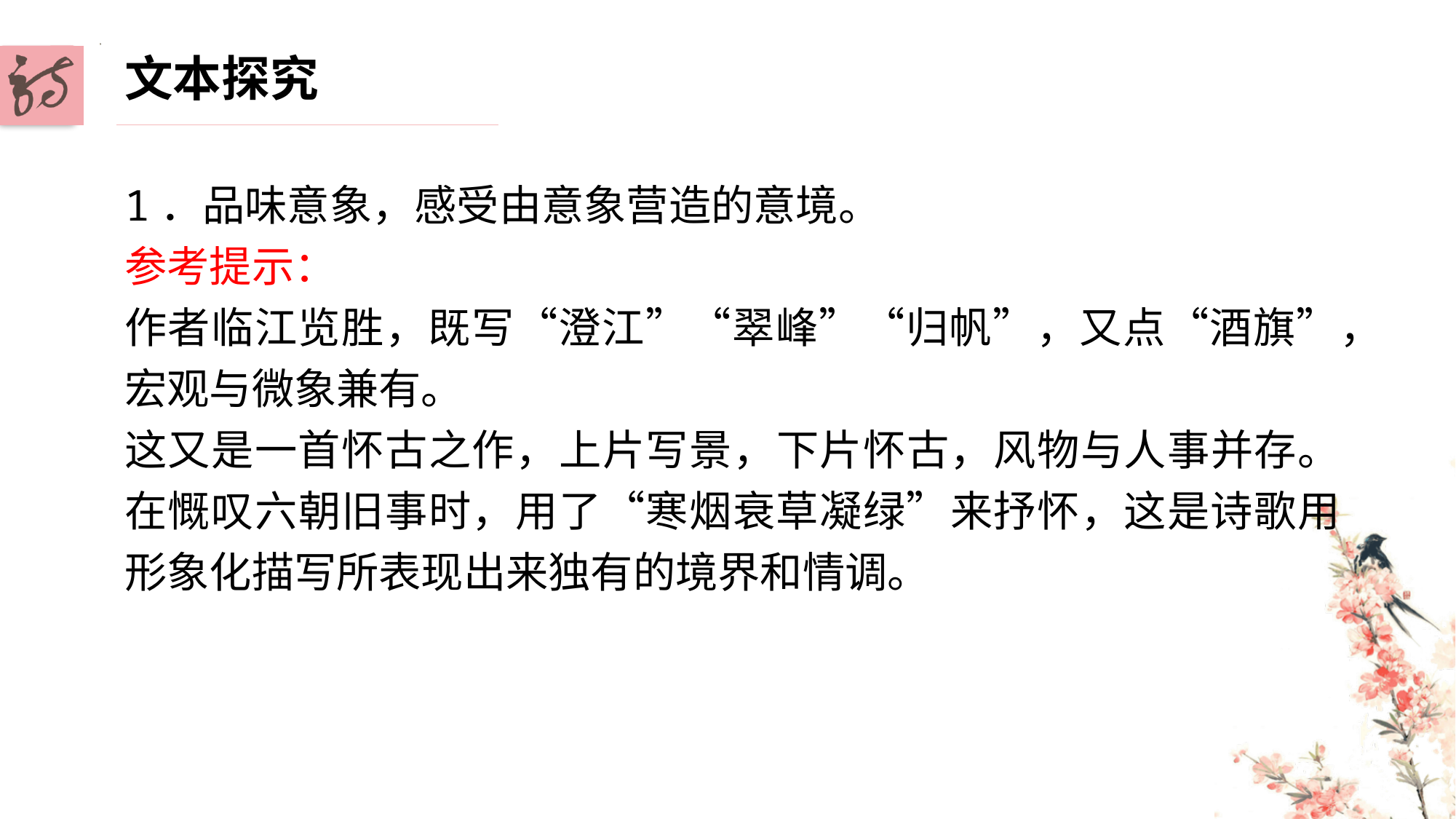

文本探究
1．品味意象，感受由意象营造的意境。
参考提示：
作者临江览胜，既写“澄江”“翠峰”“归帆”，又点“酒旗”，宏观与微象兼有。
这又是一首怀古之作，上片写景，下片怀古，风物与人事并存。在慨叹六朝旧事时，用了“寒烟衰草凝绿”来抒怀，这是诗歌用形象化描写所表现出来独有的境界和情调。